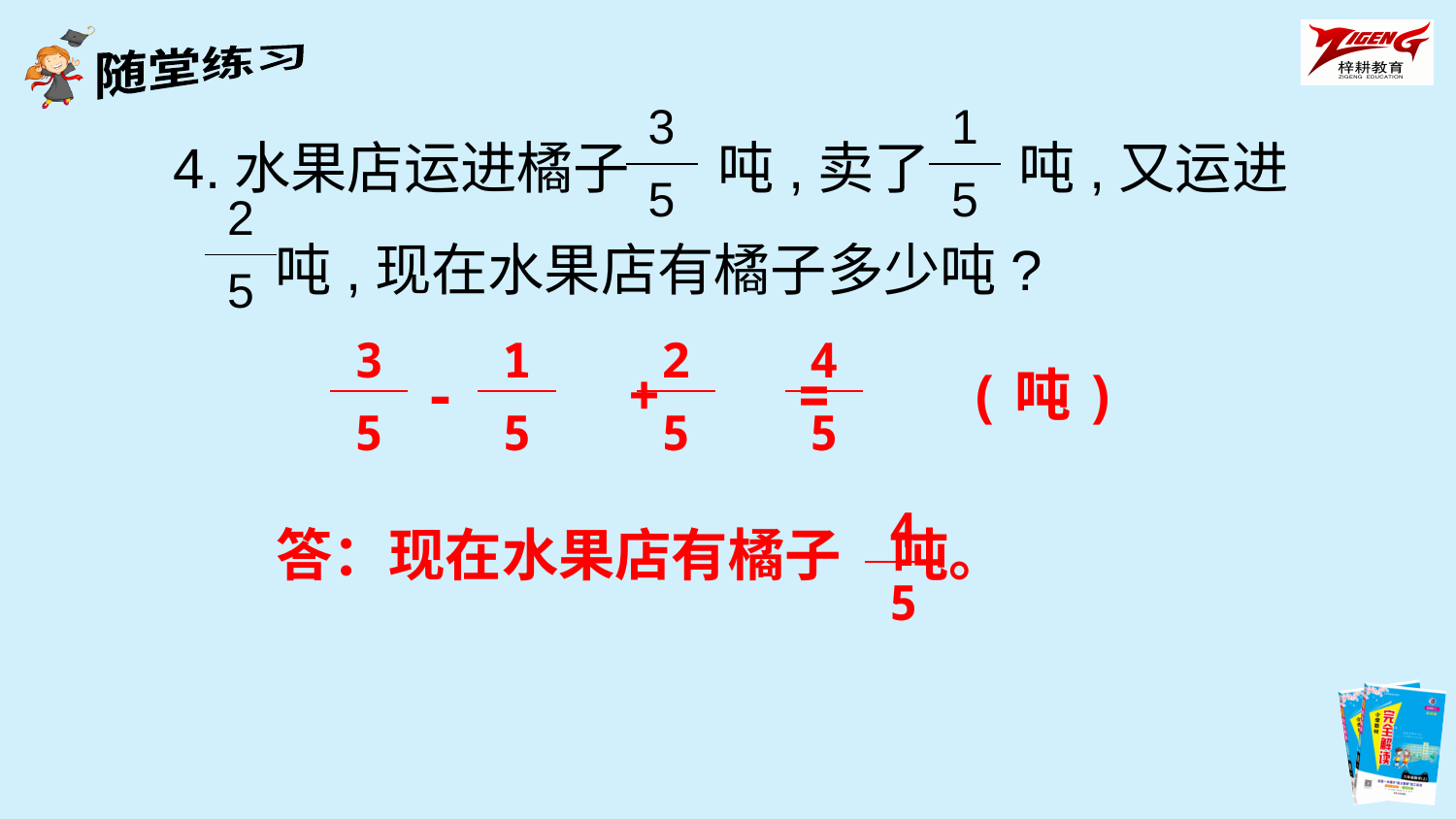

4.水果店运进橘子       吨,卖了       吨,又运进
       吨,现在水果店有橘子多少吨?
| 3 |
| --- |
| 5 |
| 1 |
| --- |
| 5 |
| 2 |
| --- |
| 5 |
| 3 |
| --- |
| 5 |
| 1 |
| --- |
| 5 |
| 2 |
| --- |
| 5 |
| 4 |
| --- |
| 5 |
-     +    =    (吨)
| 4 |
| --- |
| 5 |
答：现在水果店有橘子    吨。